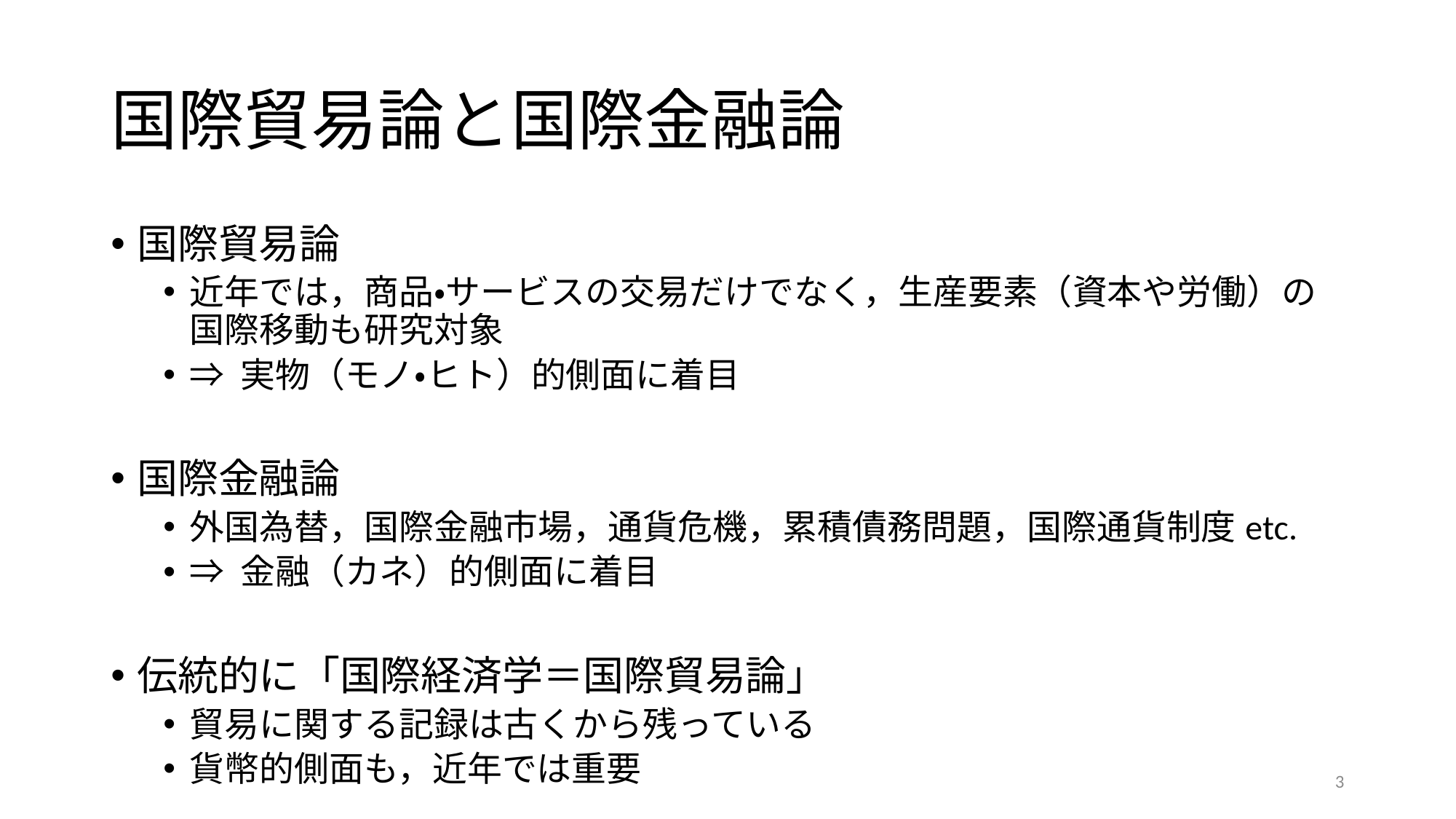

# 国際貿易論と国際金融論
国際貿易論
近年では，商品・サービスの交易だけでなく，生産要素（資本や労働）の国際移動も研究対象
⇒ 実物（モノ・ヒト）的側面に着目

国際金融論
外国為替，国際金融市場，通貨危機，累積債務問題，国際通貨制度etc.
⇒ 金融（カネ）的側面に着目

伝統的に「国際経済学＝国際貿易論」
貿易に関する記録は古くから残っている
貨幣的側面も，近年では重要

3